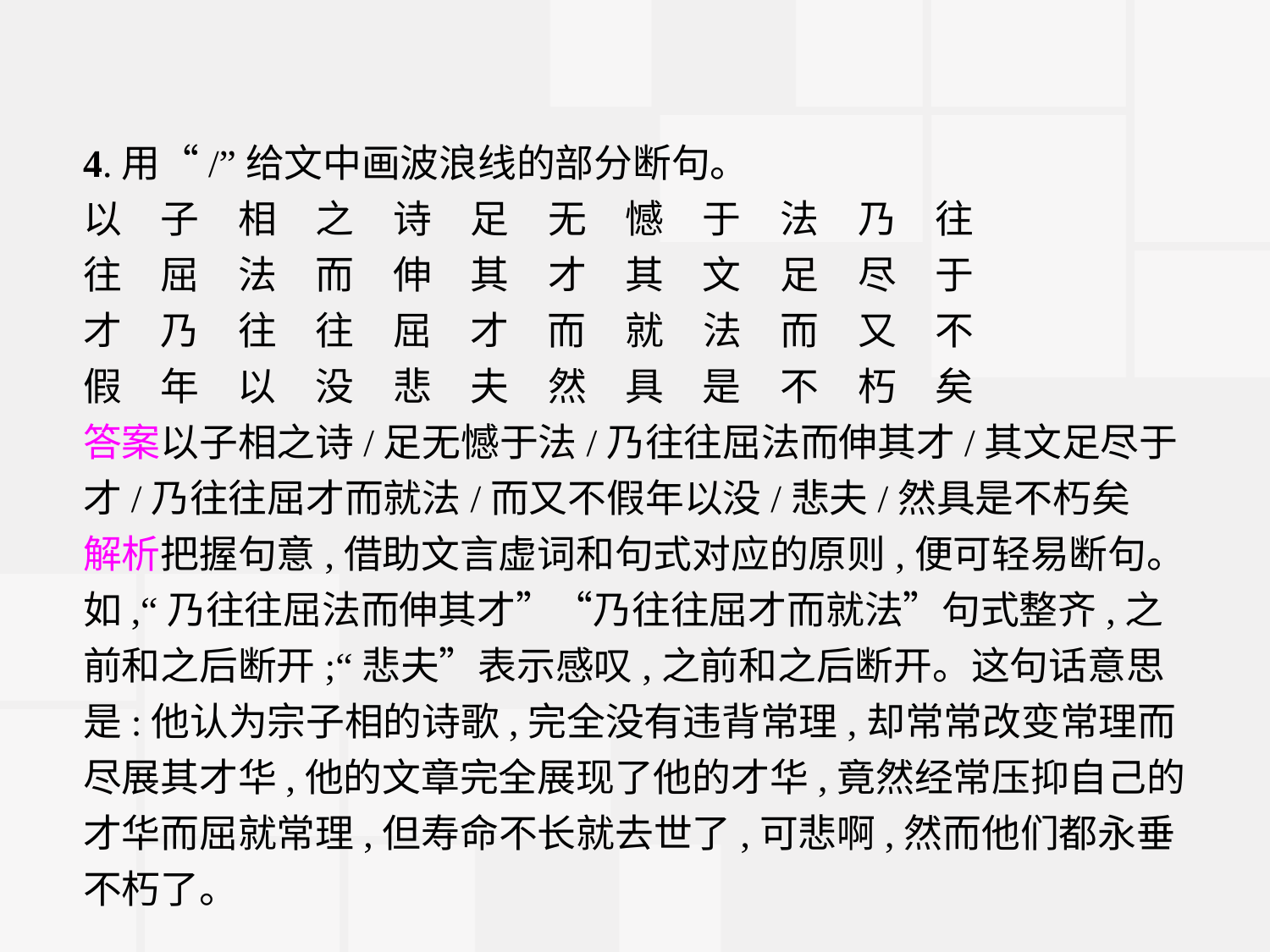

4.用“/”给文中画波浪线的部分断句。
以　子　相　之　诗　足　无　憾　于　法　乃　往
往　屈　法　而　伸　其　才　其　文　足　尽　于
才　乃　往　往　屈　才　而　就　法　而　又　不
假　年　以　没　悲　夫　然　具　是　不　朽　矣
答案以子相之诗/足无憾于法/乃往往屈法而伸其才/其文足尽于才/乃往往屈才而就法/而又不假年以没/悲夫/然具是不朽矣
解析把握句意,借助文言虚词和句式对应的原则,便可轻易断句。如,“乃往往屈法而伸其才”“乃往往屈才而就法”句式整齐,之前和之后断开;“悲夫”表示感叹,之前和之后断开。这句话意思是:他认为宗子相的诗歌,完全没有违背常理,却常常改变常理而尽展其才华,他的文章完全展现了他的才华,竟然经常压抑自己的才华而屈就常理,但寿命不长就去世了,可悲啊,然而他们都永垂不朽了。